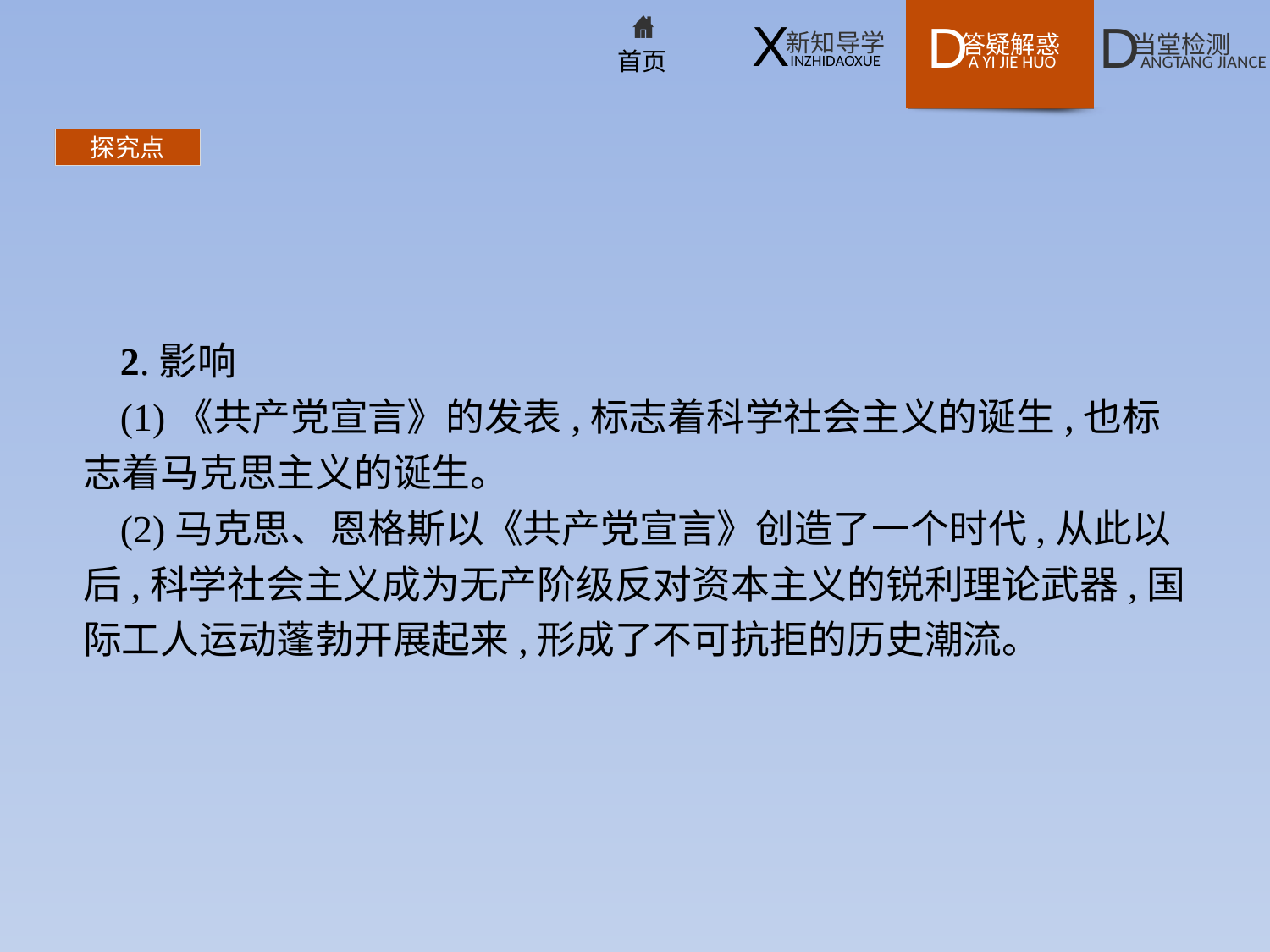

探究点
2.影响
(1)《共产党宣言》的发表,标志着科学社会主义的诞生,也标志着马克思主义的诞生。
(2)马克思、恩格斯以《共产党宣言》创造了一个时代,从此以后,科学社会主义成为无产阶级反对资本主义的锐利理论武器,国际工人运动蓬勃开展起来,形成了不可抗拒的历史潮流。